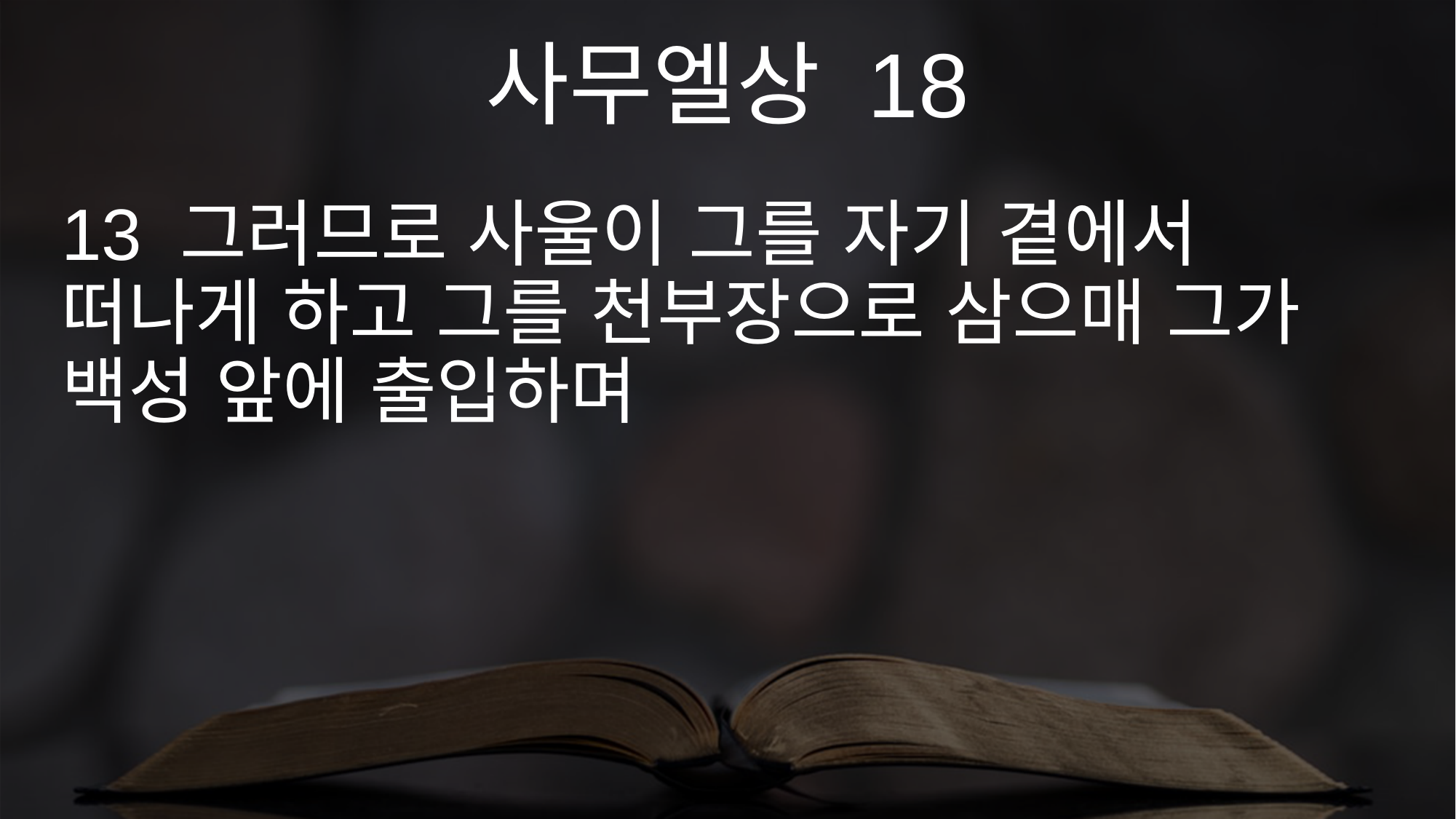

사무엘상 18
13 그러므로 사울이 그를 자기 곁에서 떠나게 하고 그를 천부장으로 삼으매 그가 백성 앞에 출입하며